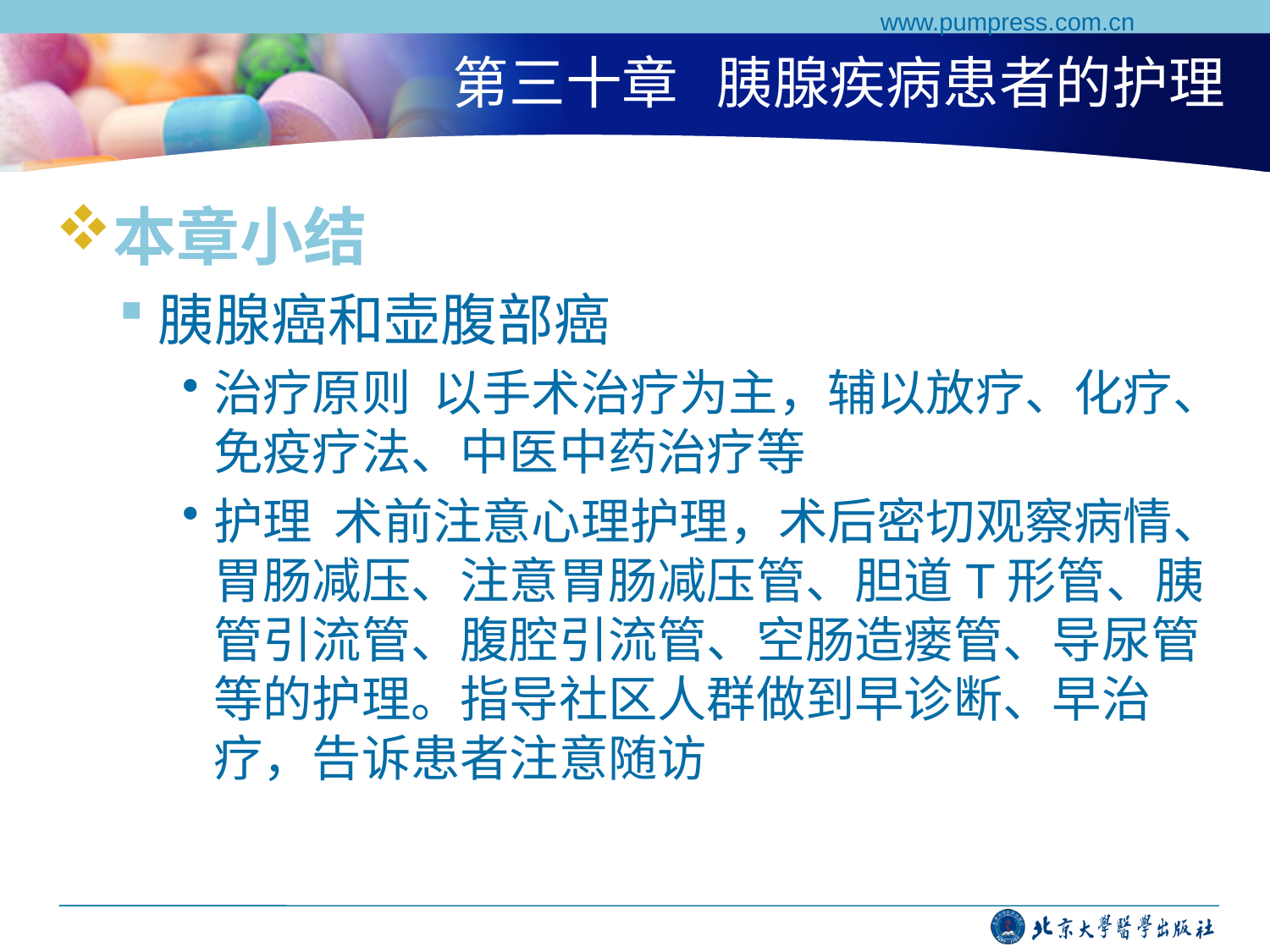

www.pumpress.com.cn
# 第三十章   胰腺疾病患者的护理
本章小结
胰腺癌和壶腹部癌
治疗原则  以手术治疗为主，辅以放疗、化疗、免疫疗法、中医中药治疗等
护理  术前注意心理护理，术后密切观察病情、胃肠减压、注意胃肠减压管、胆道T形管、胰管引流管、腹腔引流管、空肠造瘘管、导尿管等的护理。指导社区人群做到早诊断、早治疗，告诉患者注意随访